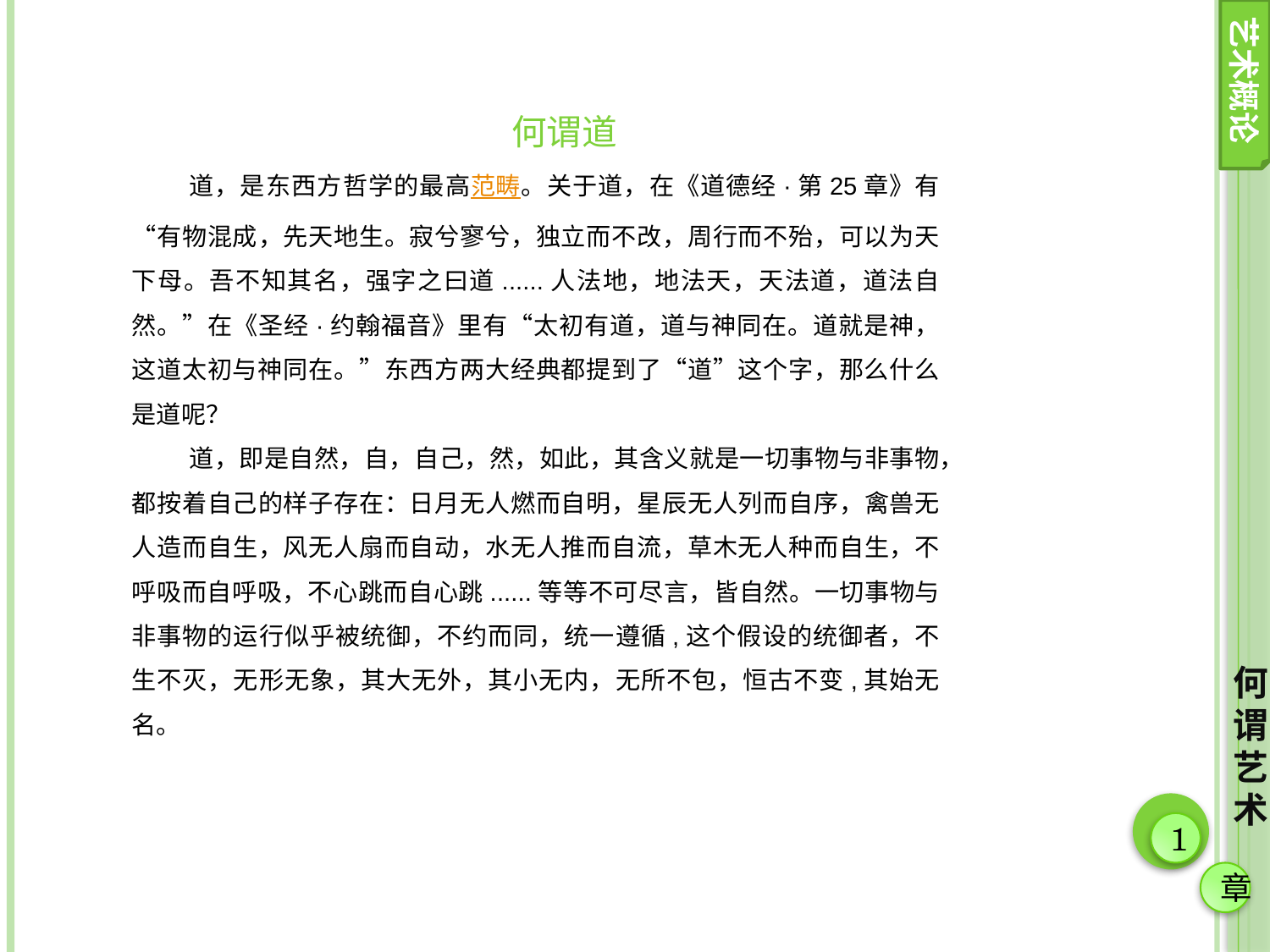

艺术概论
何谓道
道，是东西方哲学的最高范畴。关于道，在《道德经·第25章》有“有物混成，先天地生。寂兮寥兮，独立而不改，周行而不殆，可以为天下母。吾不知其名，强字之曰道......人法地，地法天，天法道，道法自然。”在《圣经·约翰福音》里有“太初有道，道与神同在。道就是神，这道太初与神同在。”东西方两大经典都提到了“道”这个字，那么什么是道呢？
道，即是自然，自，自己，然，如此，其含义就是一切事物与非事物，都按着自己的样子存在：日月无人燃而自明，星辰无人列而自序，禽兽无人造而自生，风无人扇而自动，水无人推而自流，草木无人种而自生，不呼吸而自呼吸，不心跳而自心跳......等等不可尽言，皆自然。一切事物与非事物的运行似乎被统御，不约而同，统一遵循,这个假设的统御者，不生不灭，无形无象，其大无外，其小无内，无所不包，恒古不变,其始无名。

何谓艺术
1
章